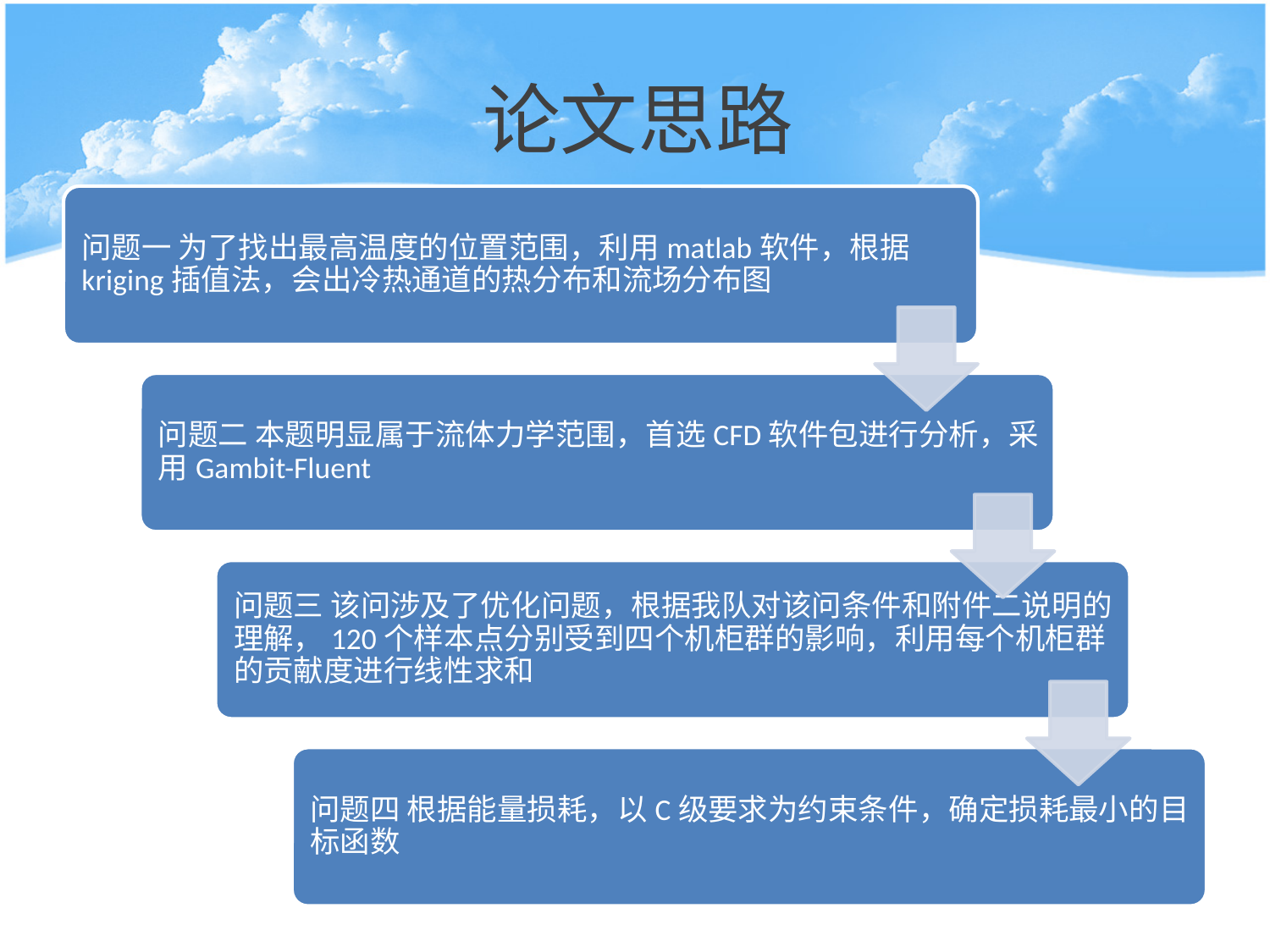

论文思路
问题一 为了找出最高温度的位置范围，利用matlab软件，根据kriging插值法，会出冷热通道的热分布和流场分布图
问题二 本题明显属于流体力学范围，首选CFD软件包进行分析，采用Gambit-Fluent
问题三 该问涉及了优化问题，根据我队对该问条件和附件二说明的理解，120个样本点分别受到四个机柜群的影响，利用每个机柜群的贡献度进行线性求和
问题四 根据能量损耗，以C级要求为约束条件，确定损耗最小的目标函数